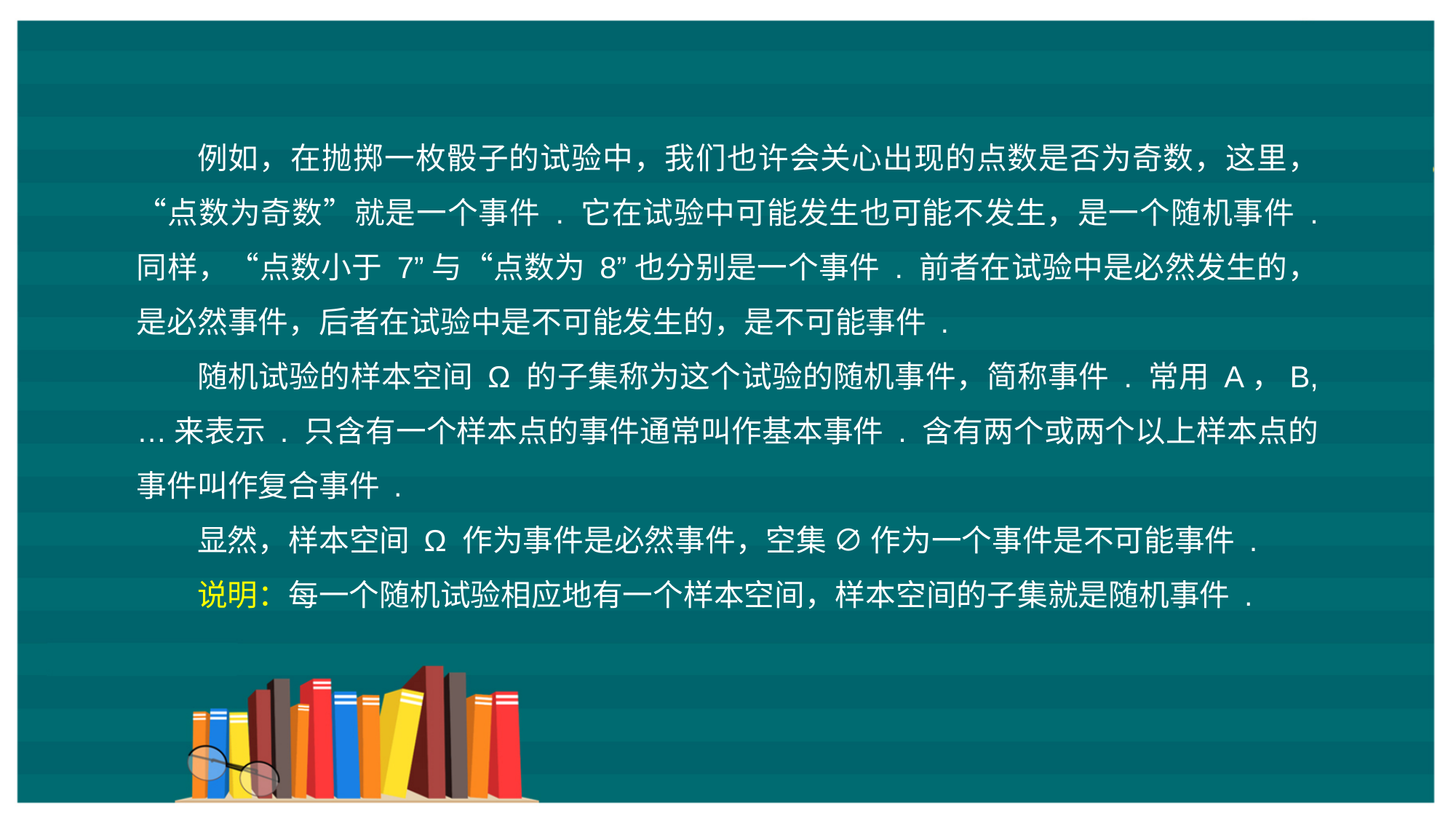

例如，在抛掷一枚骰子的试验中，我们也许会关心出现的点数是否为奇数，这里，“点数为奇数”就是一个事件 . 它在试验中可能发生也可能不发生，是一个随机事件 . 同样，“点数小于 7”与“点数为 8”也分别是一个事件 . 前者在试验中是必然发生的，是必然事件，后者在试验中是不可能发生的，是不可能事件 .
随机试验的样本空间 Ω 的子集称为这个试验的随机事件，简称事件 . 常用 A，B, …来表示 . 只含有一个样本点的事件通常叫作基本事件 . 含有两个或两个以上样本点的事件叫作复合事件 .
显然，样本空间 Ω 作为事件是必然事件，空集 ∅ 作为一个事件是不可能事件 .
说明：每一个随机试验相应地有一个样本空间，样本空间的子集就是随机事件 .